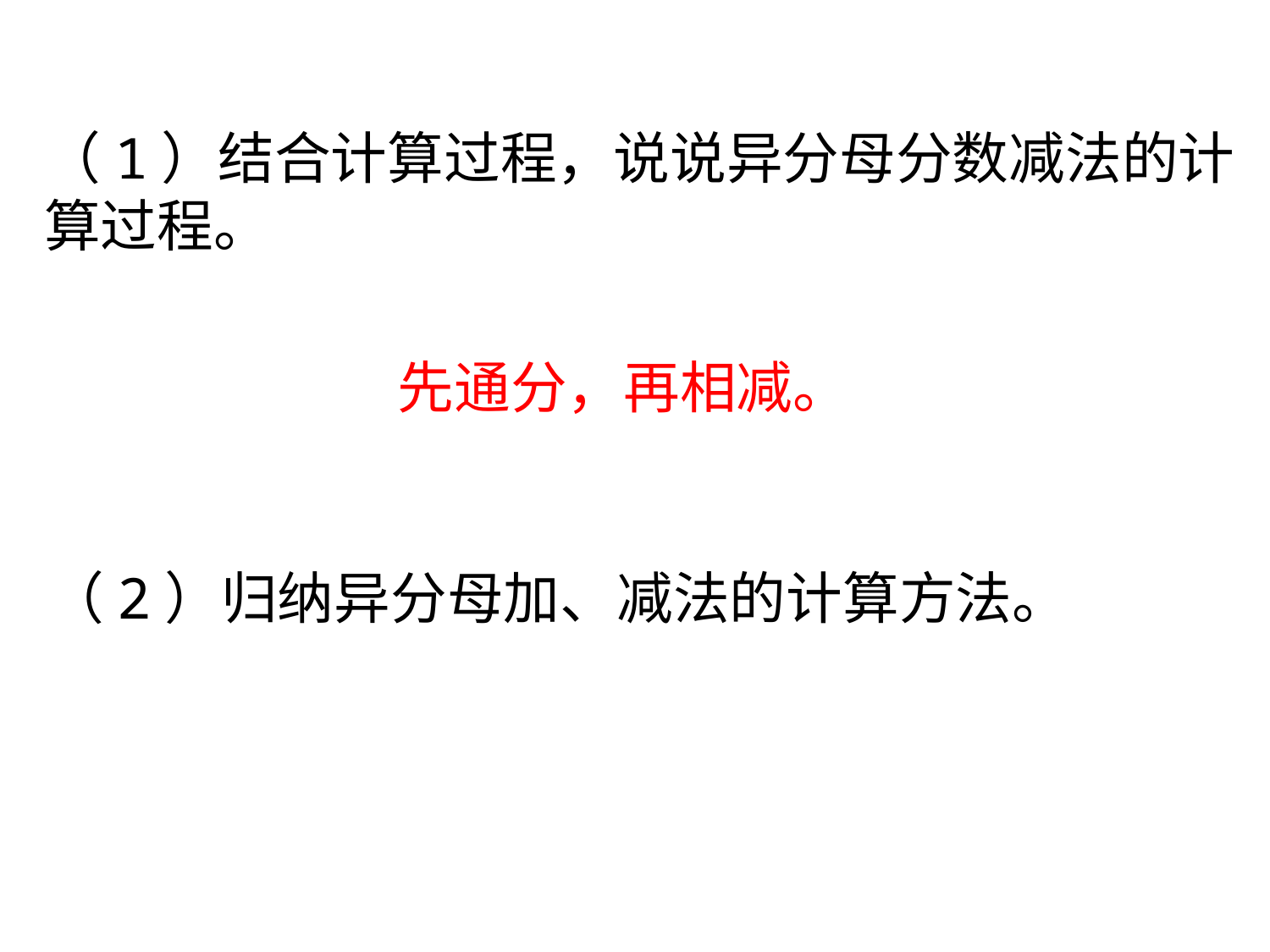

（1）结合计算过程，说说异分母分数减法的计算过程。
先通分，再相减。
（2）归纳异分母加、减法的计算方法。